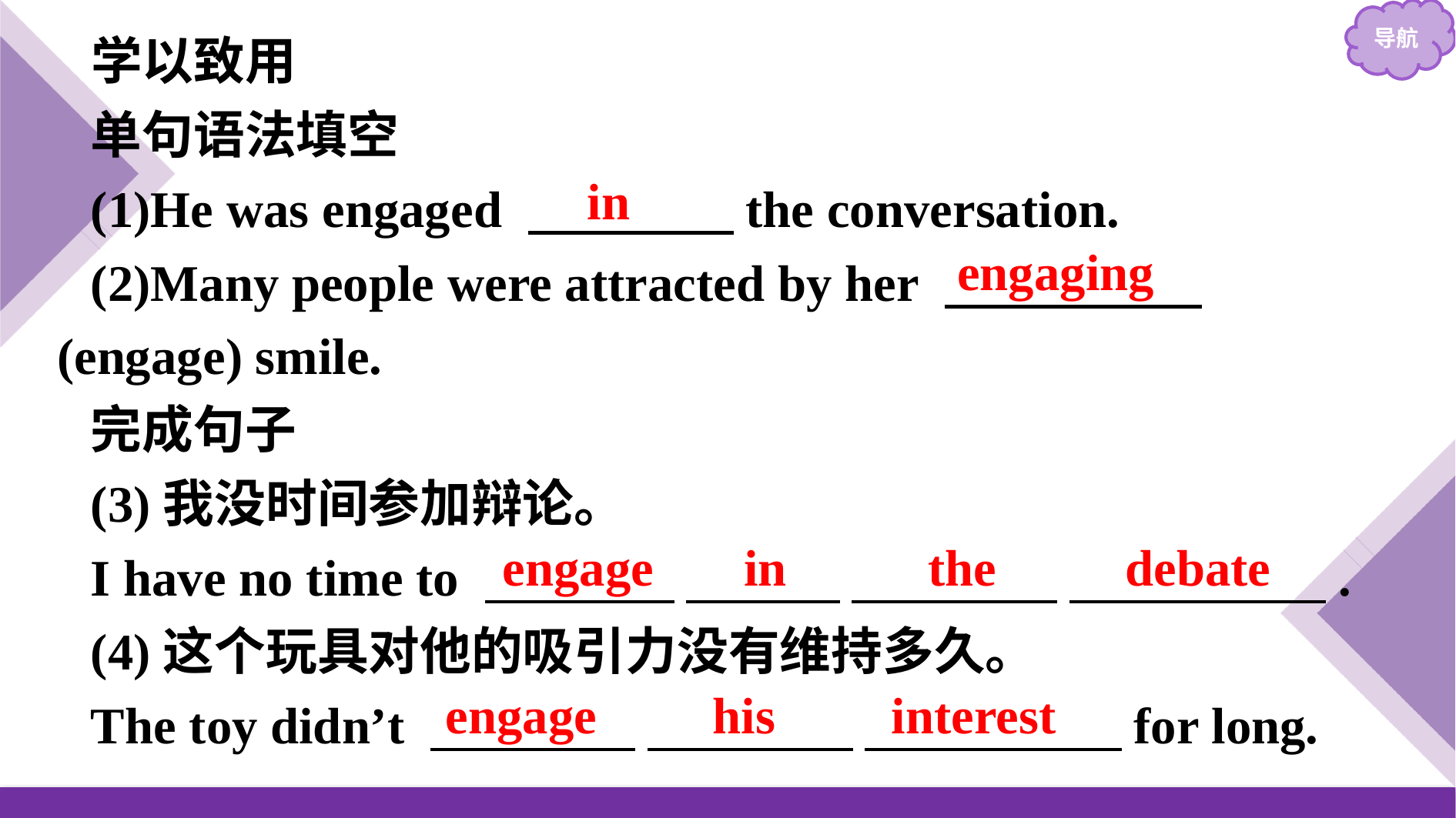

学以致用
单句语法填空
(1)He was engaged 　　　　the conversation.
(2)Many people were attracted by her 　　　　　(engage) smile.
完成句子
(3)我没时间参加辩论。
I have no time to 　　   　 　　　 　　　　 　　　　　.
(4)这个玩具对他的吸引力没有维持多久。
The toy didn’t 　　　　 　　　　 　　　　　for long.
in
engaging
engage       in           the          debate
engage         his         interest